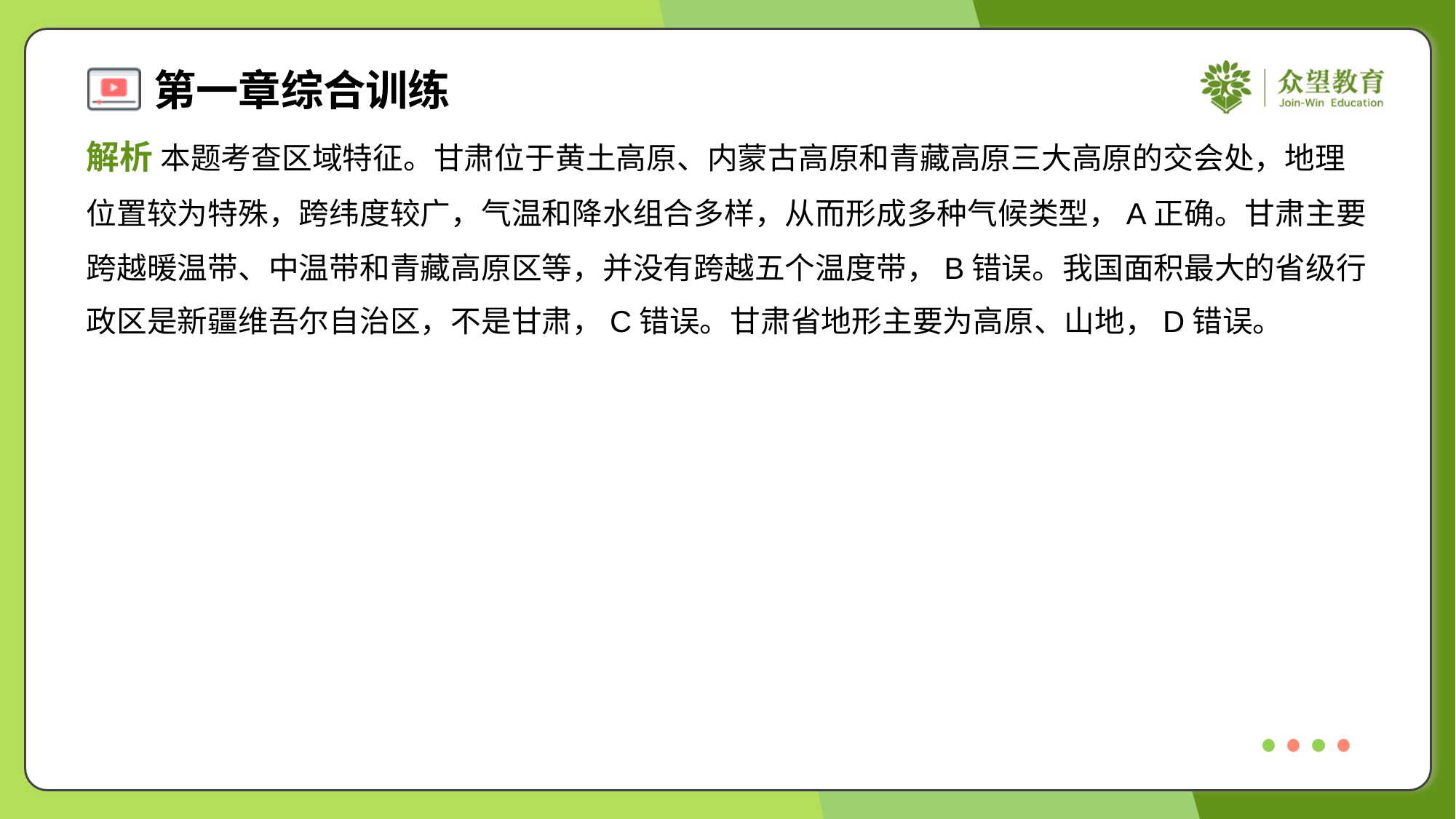

解析 本题考查区域特征。甘肃位于黄土高原、内蒙古高原和青藏高原三大高原的交会处，地理
位置较为特殊，跨纬度较广，气温和降水组合多样，从而形成多种气候类型，A正确。甘肃主要
跨越暖温带、中温带和青藏高原区等，并没有跨越五个温度带，B错误。我国面积最大的省级行
政区是新疆维吾尔自治区，不是甘肃，C错误。甘肃省地形主要为高原、山地，D错误。